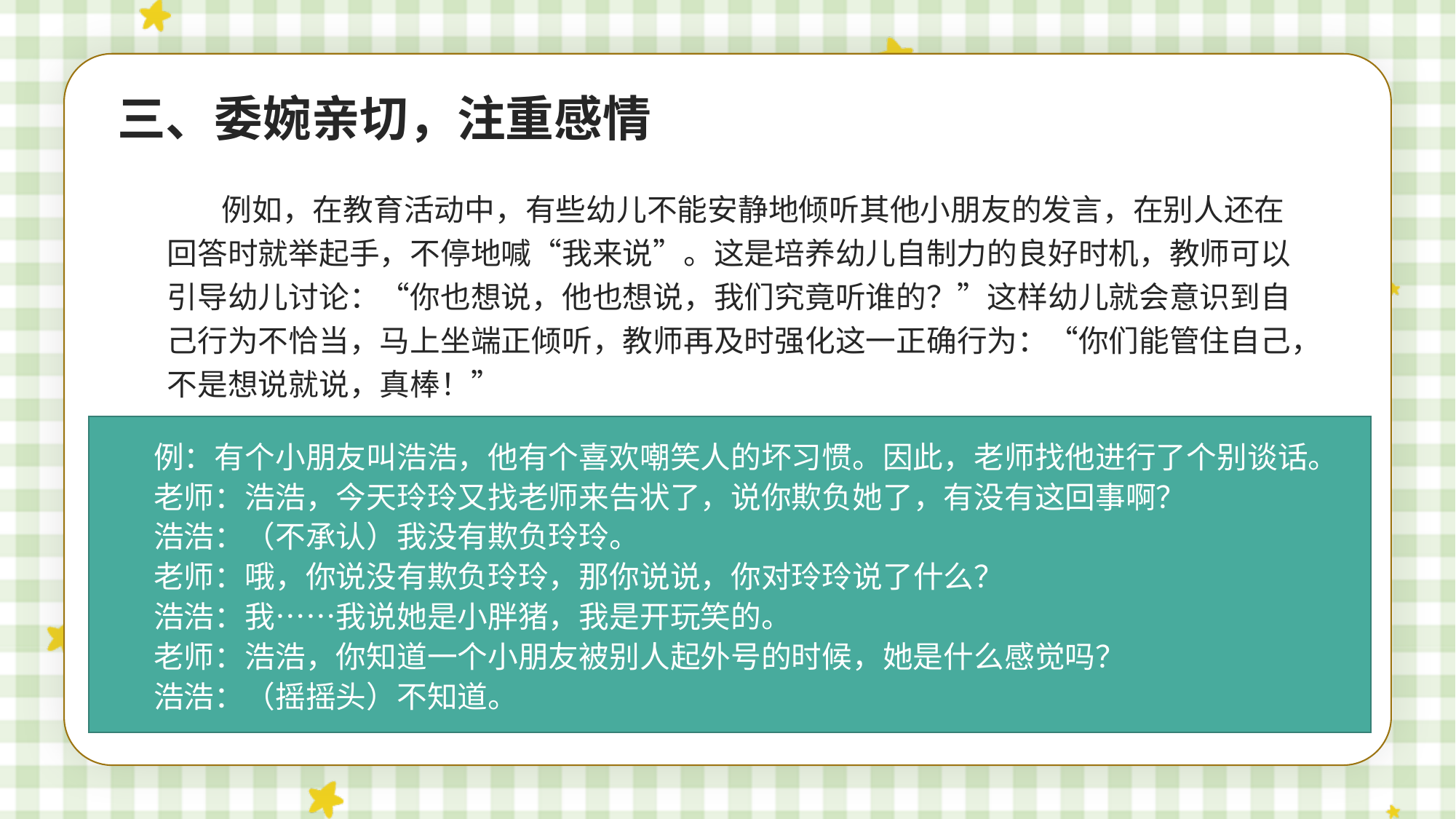

三、委婉亲切，注重感情
例如，在教育活动中，有些幼儿不能安静地倾听其他小朋友的发言，在别人还在回答时就举起手，不停地喊“我来说”。这是培养幼儿自制力的良好时机，教师可以引导幼儿讨论：“你也想说，他也想说，我们究竟听谁的？”这样幼儿就会意识到自己行为不恰当，马上坐端正倾听，教师再及时强化这一正确行为：“你们能管住自己，不是想说就说，真棒！”
例：有个小朋友叫浩浩，他有个喜欢嘲笑人的坏习惯。因此，老师找他进行了个别谈话。
老师：浩浩，今天玲玲又找老师来告状了，说你欺负她了，有没有这回事啊？
浩浩：（不承认）我没有欺负玲玲。
老师：哦，你说没有欺负玲玲，那你说说，你对玲玲说了什么？
浩浩：我……我说她是小胖猪，我是开玩笑的。
老师：浩浩，你知道一个小朋友被别人起外号的时候，她是什么感觉吗？
浩浩：（摇摇头）不知道。